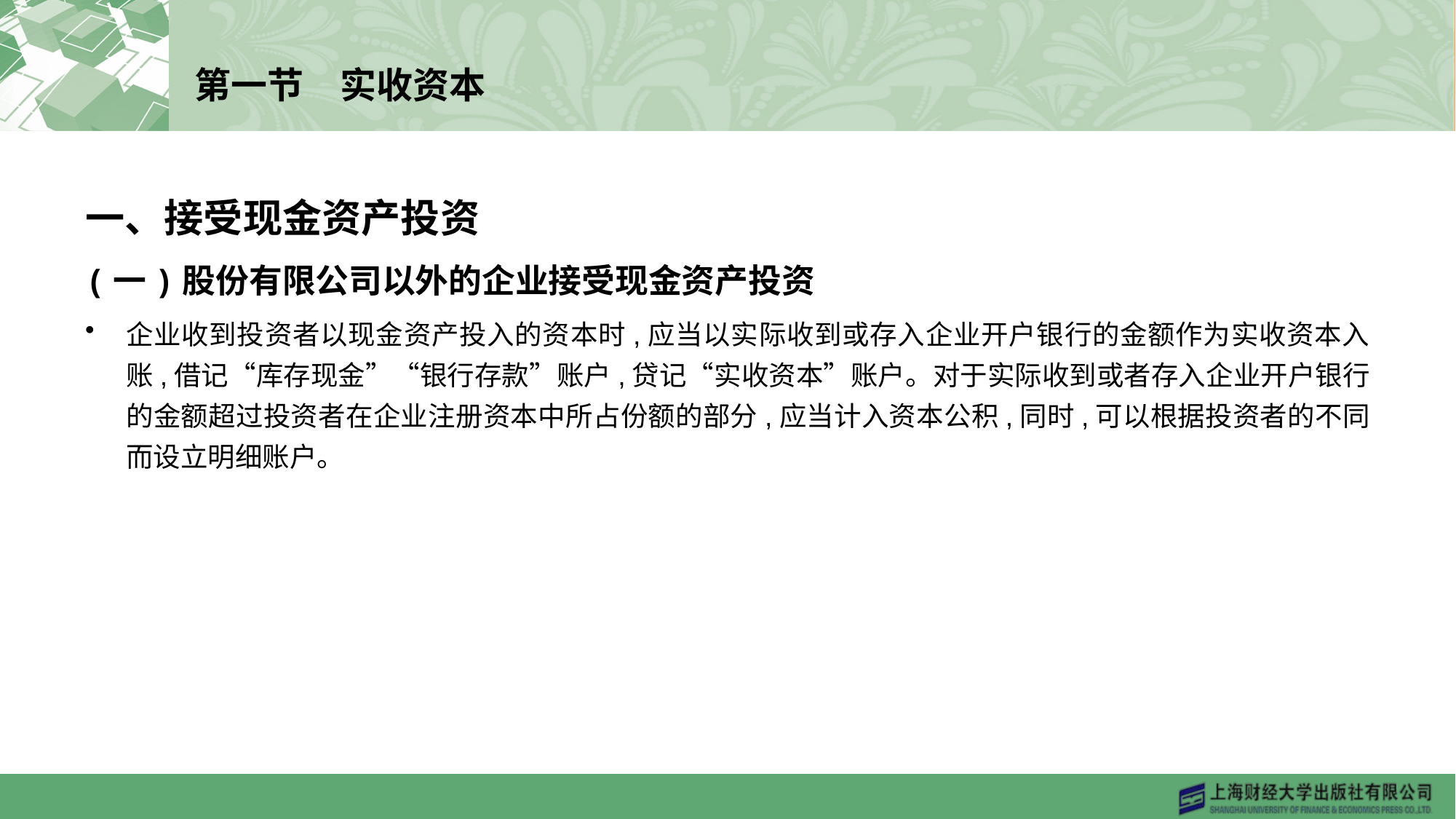

# 第一节　实收资本
一、接受现金资产投资
(一)股份有限公司以外的企业接受现金资产投资
企业收到投资者以现金资产投入的资本时,应当以实际收到或存入企业开户银行的金额作为实收资本入账,借记“库存现金”“银行存款”账户,贷记“实收资本”账户。对于实际收到或者存入企业开户银行的金额超过投资者在企业注册资本中所占份额的部分,应当计入资本公积,同时,可以根据投资者的不同而设立明细账户。